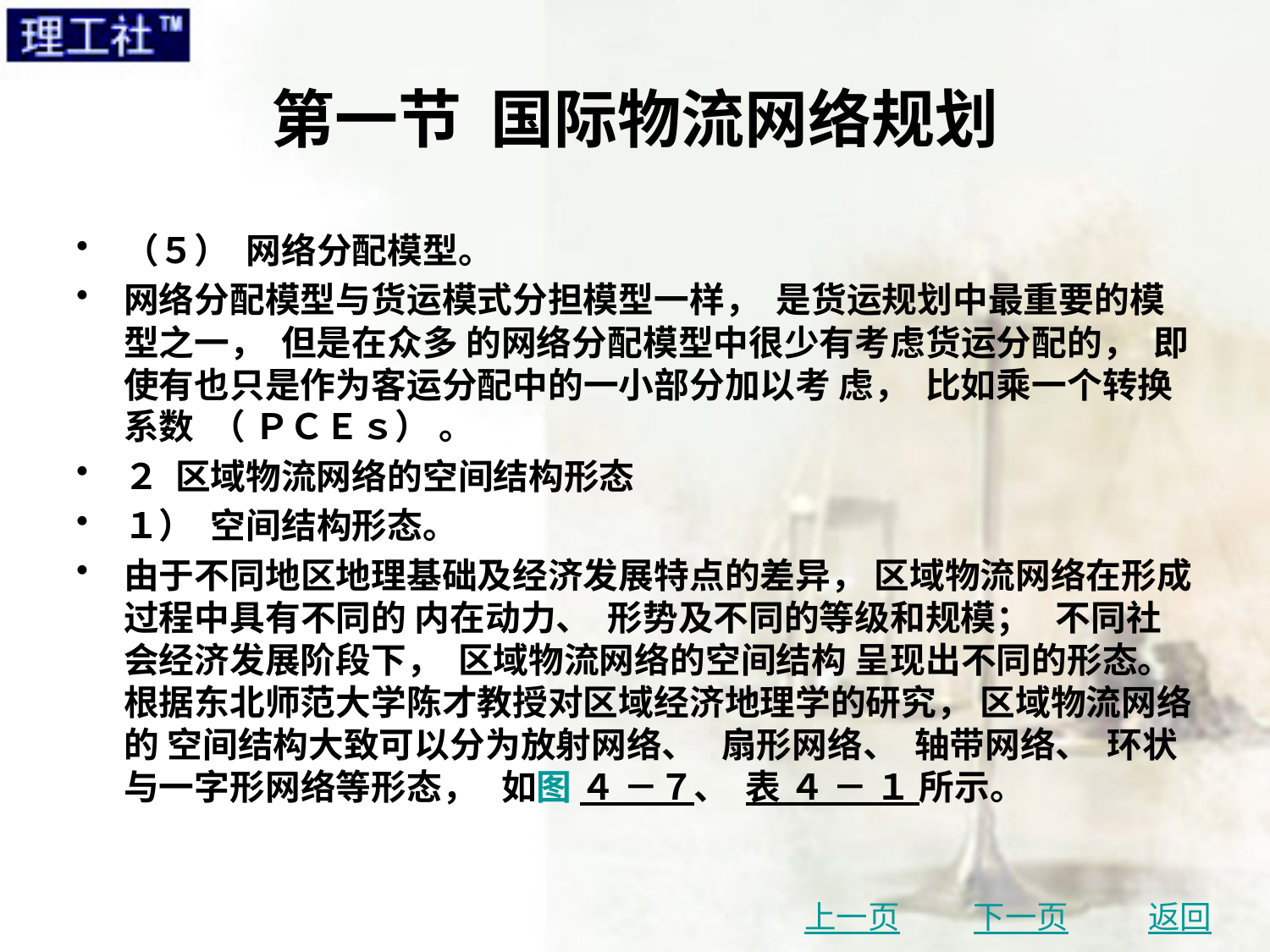

# 第一节  国际物流网络规划
（５）  网络分配模型。
网络分配模型与货运模式分担模型一样，  是货运规划中最重要的模型之一，  但是在众多 的网络分配模型中很少有考虑货运分配的，  即使有也只是作为客运分配中的一小部分加以考 虑，  比如乘一个转换系数  （ ＰＣＥｓ） 。
２  区域物流网络的空间结构形态
１）  空间结构形态。
由于不同地区地理基础及经济发展特点的差异， 区域物流网络在形成过程中具有不同的 内在动力、  形势及不同的等级和规模；   不同社会经济发展阶段下，  区域物流网络的空间结构 呈现出不同的形态。  根据东北师范大学陈才教授对区域经济地理学的研究， 区域物流网络的 空间结构大致可以分为放射网络、   扇形网络、  轴带网络、  环状与一字形网络等形态，   如图 ４ －７、  表 ４ － １ 所示。

上一页
下一页
返回